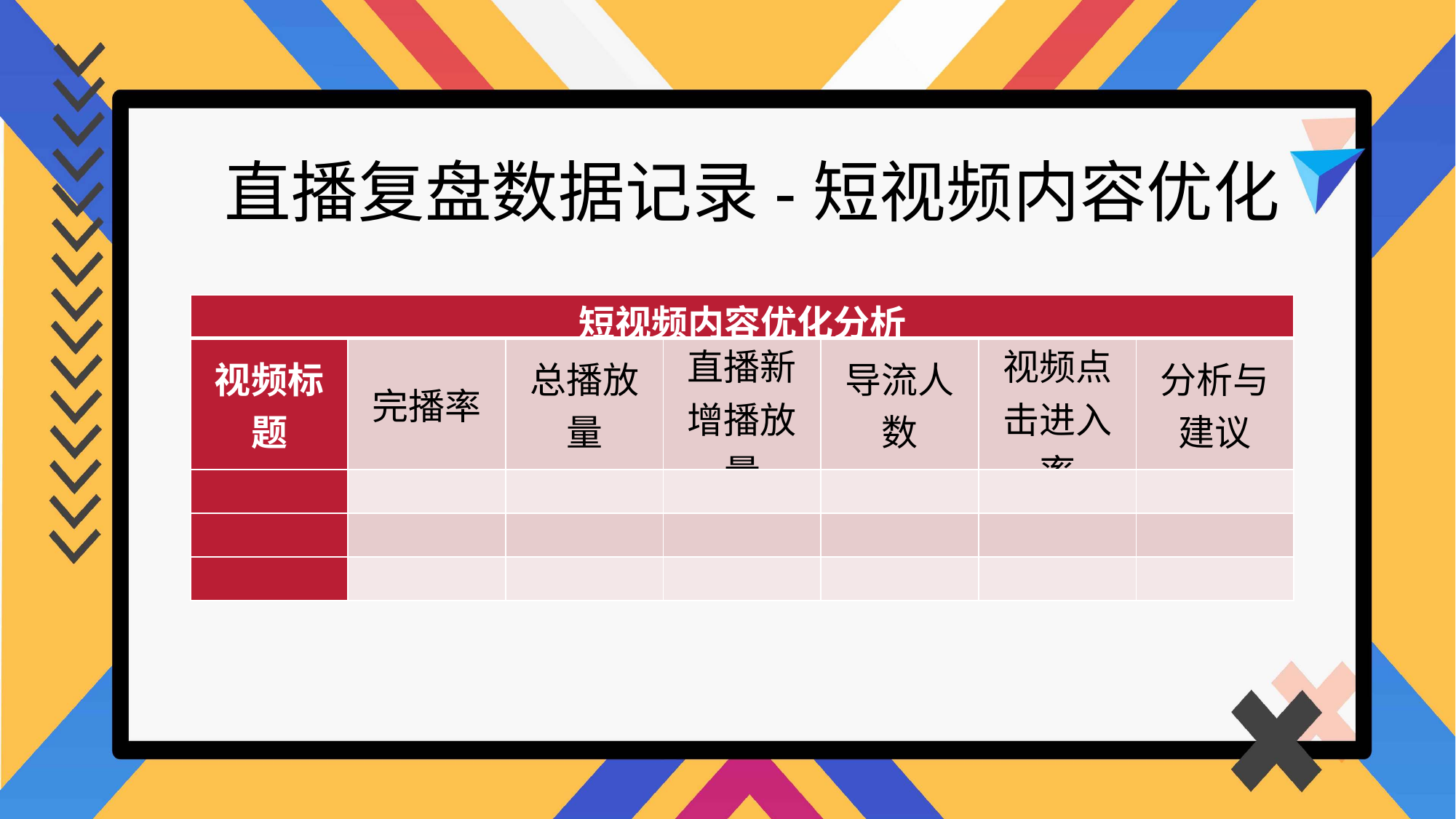

直播复盘数据记录-短视频内容优化
| 短视频内容优化分析 |  |  |  |  |  |  |
| --- | --- | --- | --- | --- | --- | --- |
| 视频标题 | 完播率 | 总播放量 | 直播新增播放量 | 导流人数 | 视频点击进入率 | 分析与建议 |
|  |  |  |  |  |  |  |
|  |  |  |  |  |  |  |
|  |  |  |  |  |  |  |